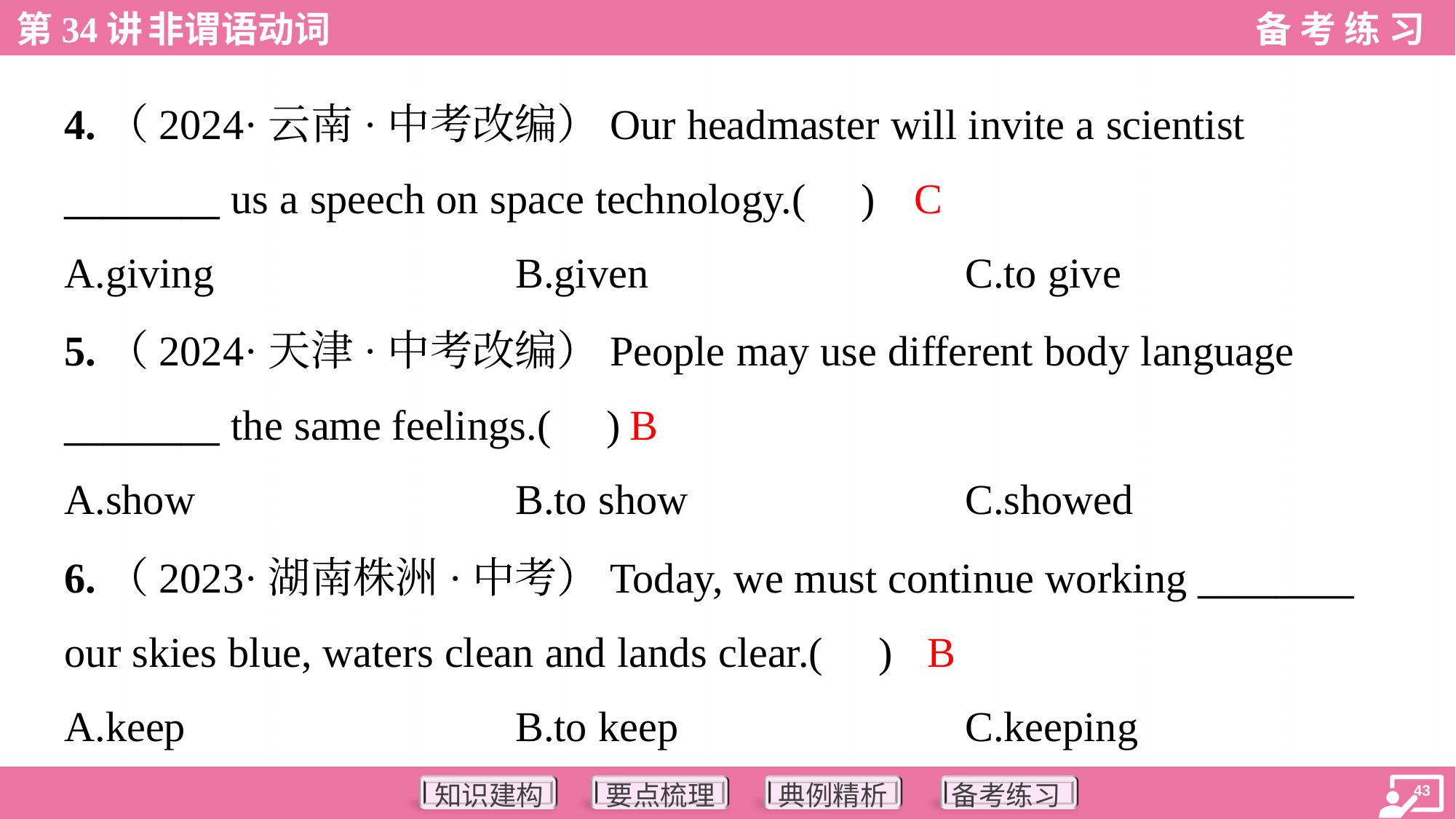

4.（2024·云南·中考改编）Our headmaster will invite a scientist
________ us a speech on space technology.(     )
C
A.giving	B.given	C.to give
5.（2024·天津·中考改编）People may use different body language
________ the same feelings.(     )
B
A.show	B.to show	C.showed
6.（2023·湖南株洲·中考）Today, we must continue working ________
our skies blue, waters clean and lands clear.(     )
B
A.keep	B.to keep	C.keeping